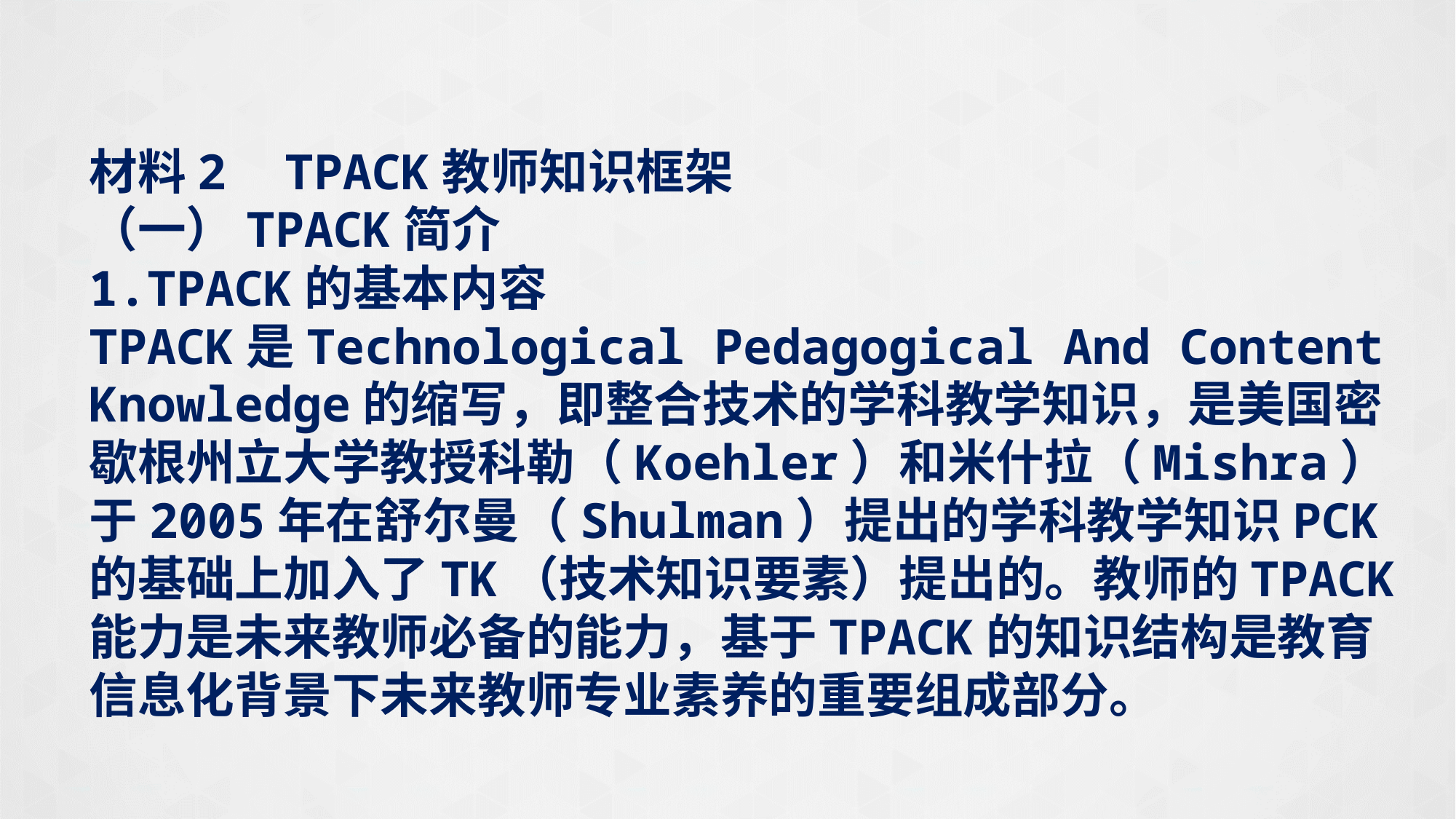

材料2  TPACK教师知识框架
（一）TPACK简介
1.TPACK的基本内容
TPACK是Technological Pedagogical And Content Knowledge的缩写，即整合技术的学科教学知识，是美国密歇根州立大学教授科勒（Koehler）和米什拉（Mishra）于2005年在舒尔曼（Shulman）提出的学科教学知识PCK的基础上加入了TK（技术知识要素）提出的。教师的TPACK能力是未来教师必备的能力，基于TPACK的知识结构是教育信息化背景下未来教师专业素养的重要组成部分。